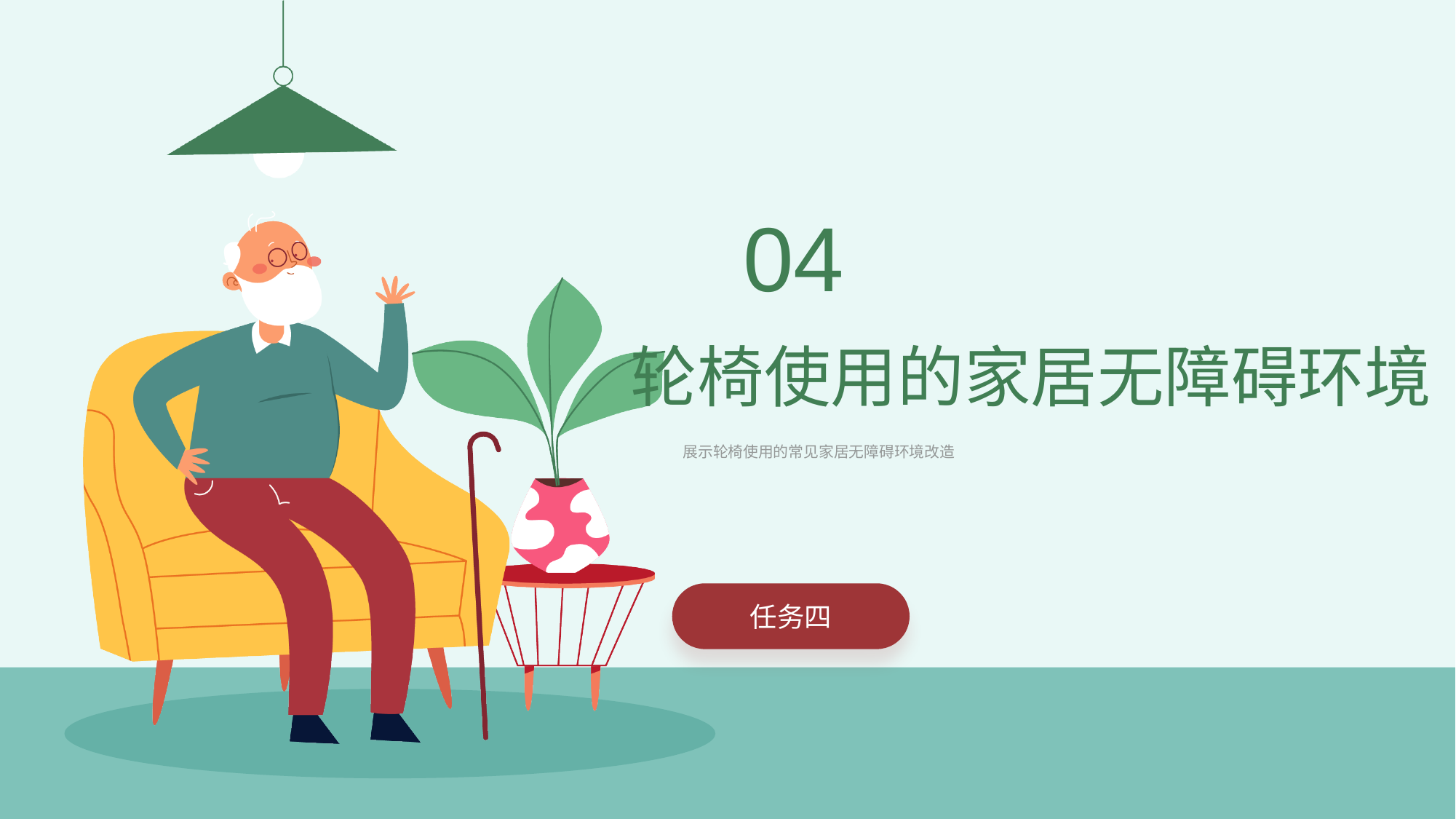

04
轮椅使用的家居无障碍环境
展示轮椅使用的常见家居无障碍环境改造

任务四